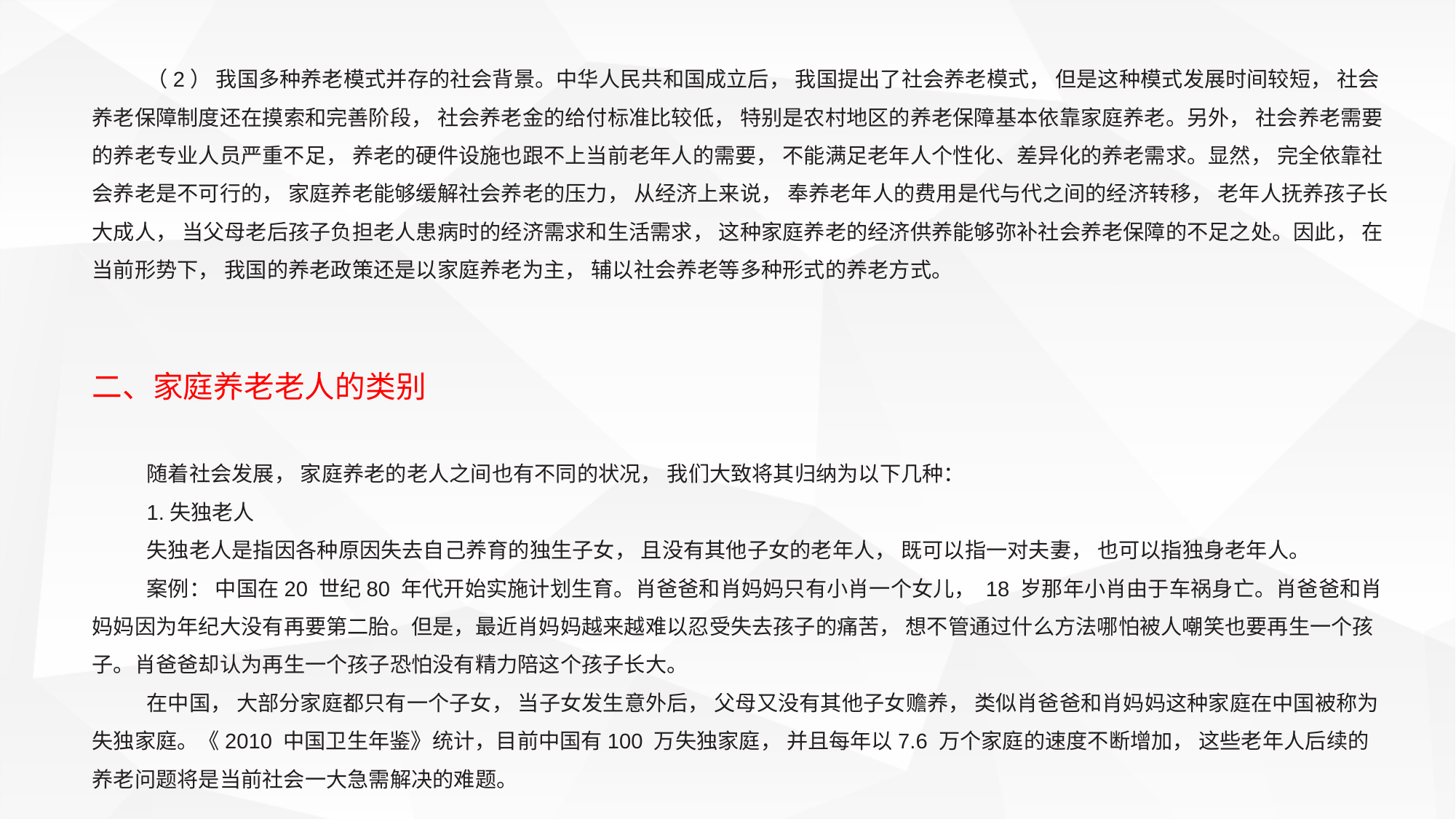

（2） 我国多种养老模式并存的社会背景。中华人民共和国成立后， 我国提出了社会养老模式， 但是这种模式发展时间较短， 社会养老保障制度还在摸索和完善阶段， 社会养老金的给付标准比较低， 特别是农村地区的养老保障基本依靠家庭养老。另外， 社会养老需要的养老专业人员严重不足， 养老的硬件设施也跟不上当前老年人的需要， 不能满足老年人个性化、差异化的养老需求。显然， 完全依靠社会养老是不可行的， 家庭养老能够缓解社会养老的压力， 从经济上来说， 奉养老年人的费用是代与代之间的经济转移， 老年人抚养孩子长大成人， 当父母老后孩子负担老人患病时的经济需求和生活需求， 这种家庭养老的经济供养能够弥补社会养老保障的不足之处。因此， 在当前形势下， 我国的养老政策还是以家庭养老为主， 辅以社会养老等多种形式的养老方式。
二、家庭养老老人的类别
随着社会发展， 家庭养老的老人之间也有不同的状况， 我们大致将其归纳为以下几种：
1.失独老人
失独老人是指因各种原因失去自己养育的独生子女， 且没有其他子女的老年人， 既可以指一对夫妻， 也可以指独身老年人。
案例： 中国在20 世纪80 年代开始实施计划生育。肖爸爸和肖妈妈只有小肖一个女儿， 18 岁那年小肖由于车祸身亡。肖爸爸和肖妈妈因为年纪大没有再要第二胎。但是，最近肖妈妈越来越难以忍受失去孩子的痛苦， 想不管通过什么方法哪怕被人嘲笑也要再生一个孩子。肖爸爸却认为再生一个孩子恐怕没有精力陪这个孩子长大。
在中国， 大部分家庭都只有一个子女， 当子女发生意外后， 父母又没有其他子女赡养， 类似肖爸爸和肖妈妈这种家庭在中国被称为失独家庭。《2010 中国卫生年鉴》统计，目前中国有100 万失独家庭， 并且每年以7.6 万个家庭的速度不断增加， 这些老年人后续的养老问题将是当前社会一大急需解决的难题。